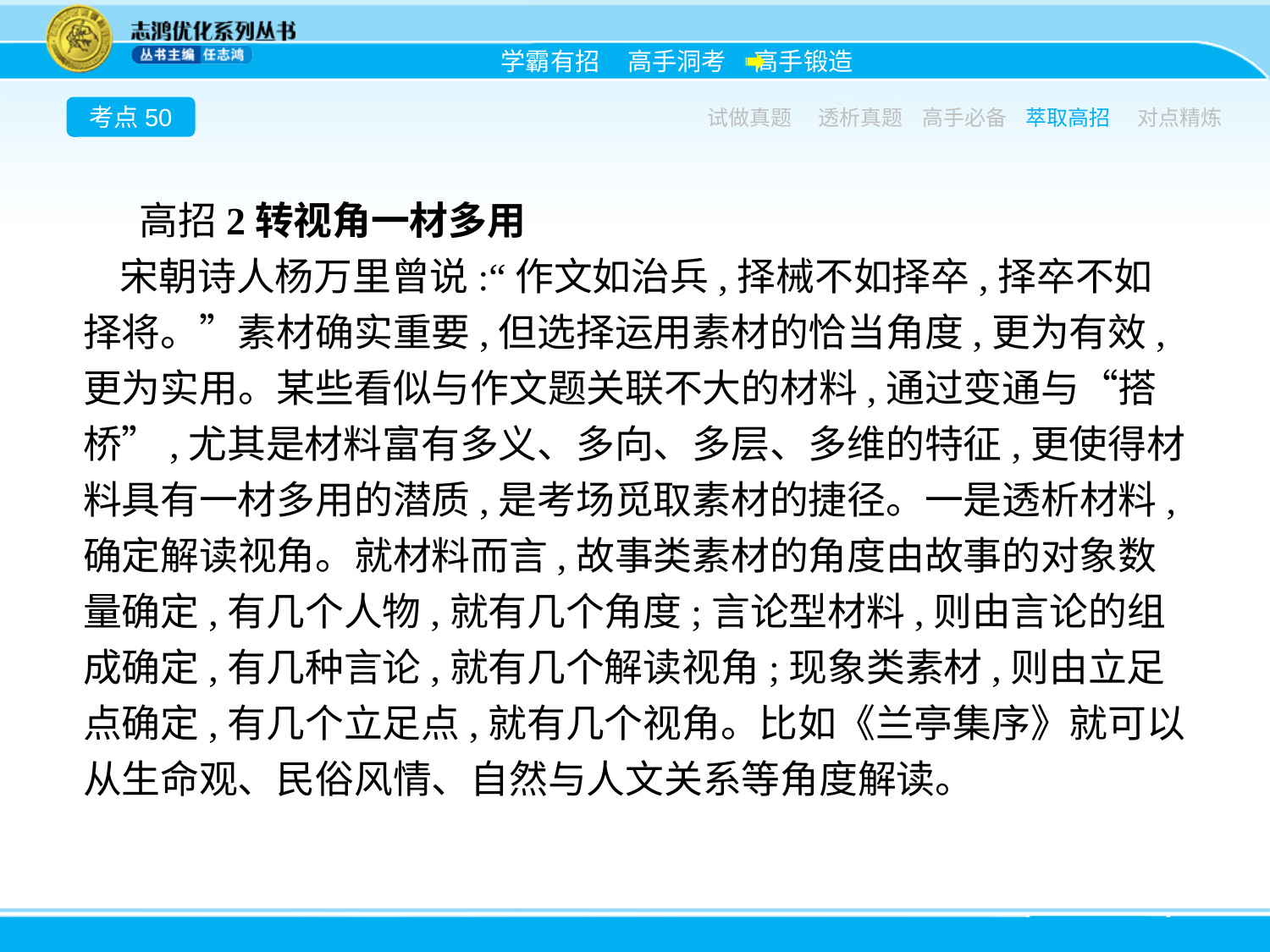

考点50
试做真题
透析真题
高手必备
萃取高招
对点精炼
高招2转视角一材多用
宋朝诗人杨万里曾说:“作文如治兵,择械不如择卒,择卒不如择将。”素材确实重要,但选择运用素材的恰当角度,更为有效,更为实用。某些看似与作文题关联不大的材料,通过变通与“搭桥”,尤其是材料富有多义、多向、多层、多维的特征,更使得材料具有一材多用的潜质,是考场觅取素材的捷径。一是透析材料,确定解读视角。就材料而言,故事类素材的角度由故事的对象数量确定,有几个人物,就有几个角度;言论型材料,则由言论的组成确定,有几种言论,就有几个解读视角;现象类素材,则由立足点确定,有几个立足点,就有几个视角。比如《兰亭集序》就可以从生命观、民俗风情、自然与人文关系等角度解读。